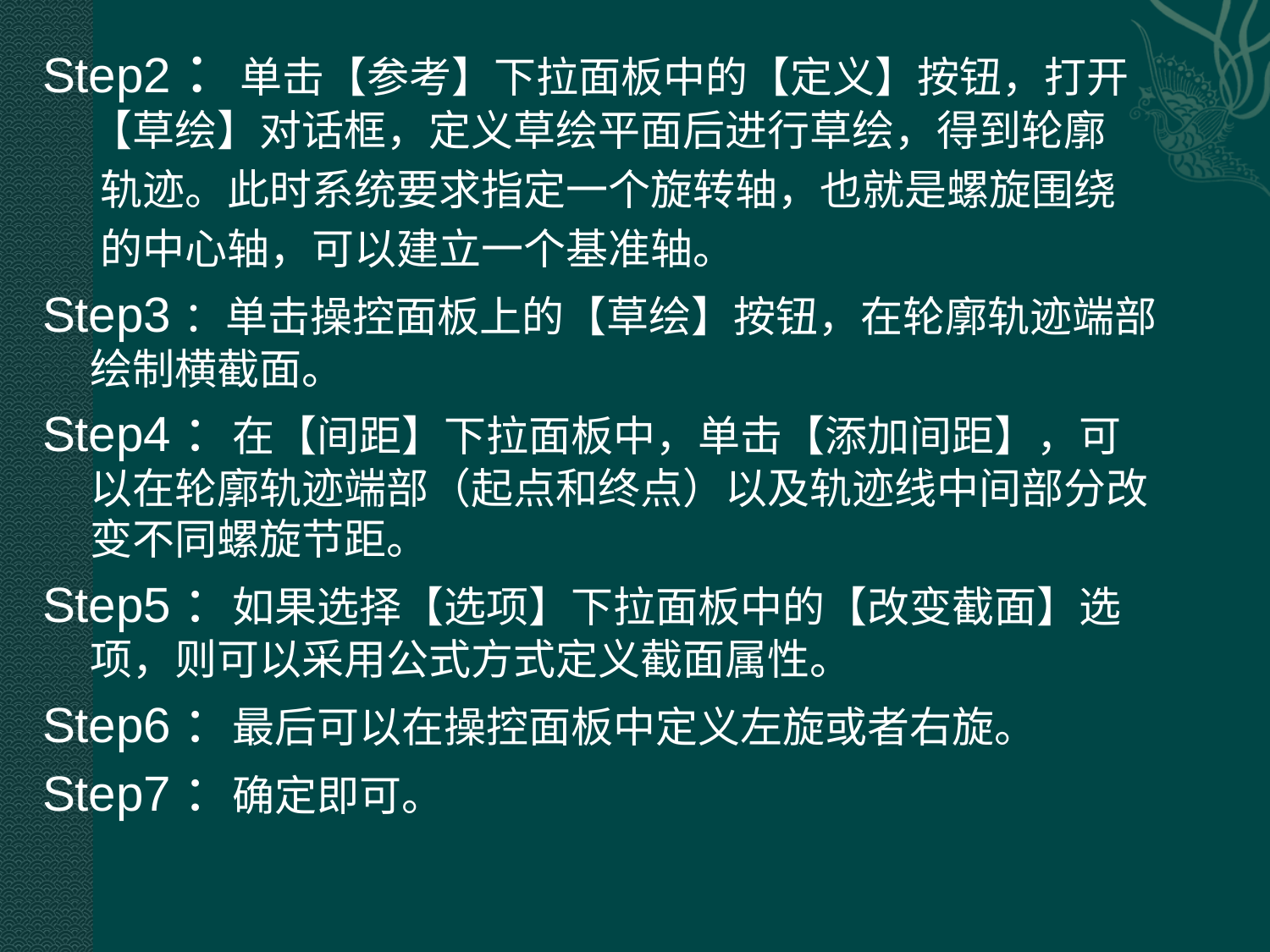

Step2：单击【参考】下拉面板中的【定义】按钮，打开【草绘】对话框，定义草绘平面后进行草绘，得到轮廓
     轨迹。此时系统要求指定一个旋转轴，也就是螺旋围绕
     的中心轴，可以建立一个基准轴。
Step3：单击操控面板上的【草绘】按钮，在轮廓轨迹端部绘制横截面。
Step4：在【间距】下拉面板中，单击【添加间距】，可以在轮廓轨迹端部（起点和终点）以及轨迹线中间部分改变不同螺旋节距。
Step5：如果选择【选项】下拉面板中的【改变截面】选项，则可以采用公式方式定义截面属性。
Step6：最后可以在操控面板中定义左旋或者右旋。
Step7：确定即可。